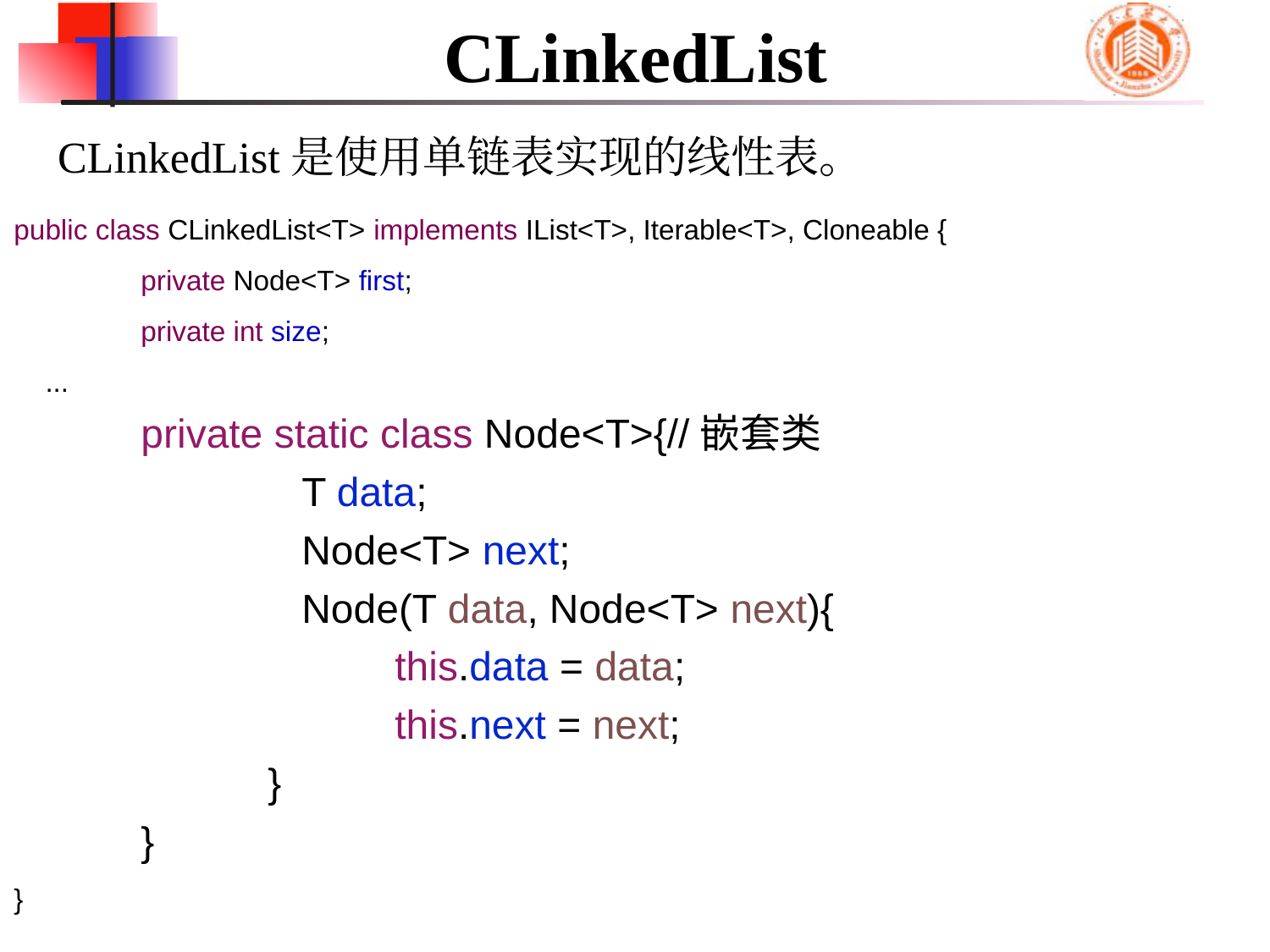

# CLinkedList
CLinkedList是使用单链表实现的线性表。
public class CLinkedList<T> implements IList<T>, Iterable<T>, Cloneable {
	private Node<T> first;
	private int size;
    ...
	private static class Node<T>{//嵌套类
		   T data;
		   Node<T> next;
		   Node(T data, Node<T> next){
			this.data = data;
			this.next = next;
		}
	}
}